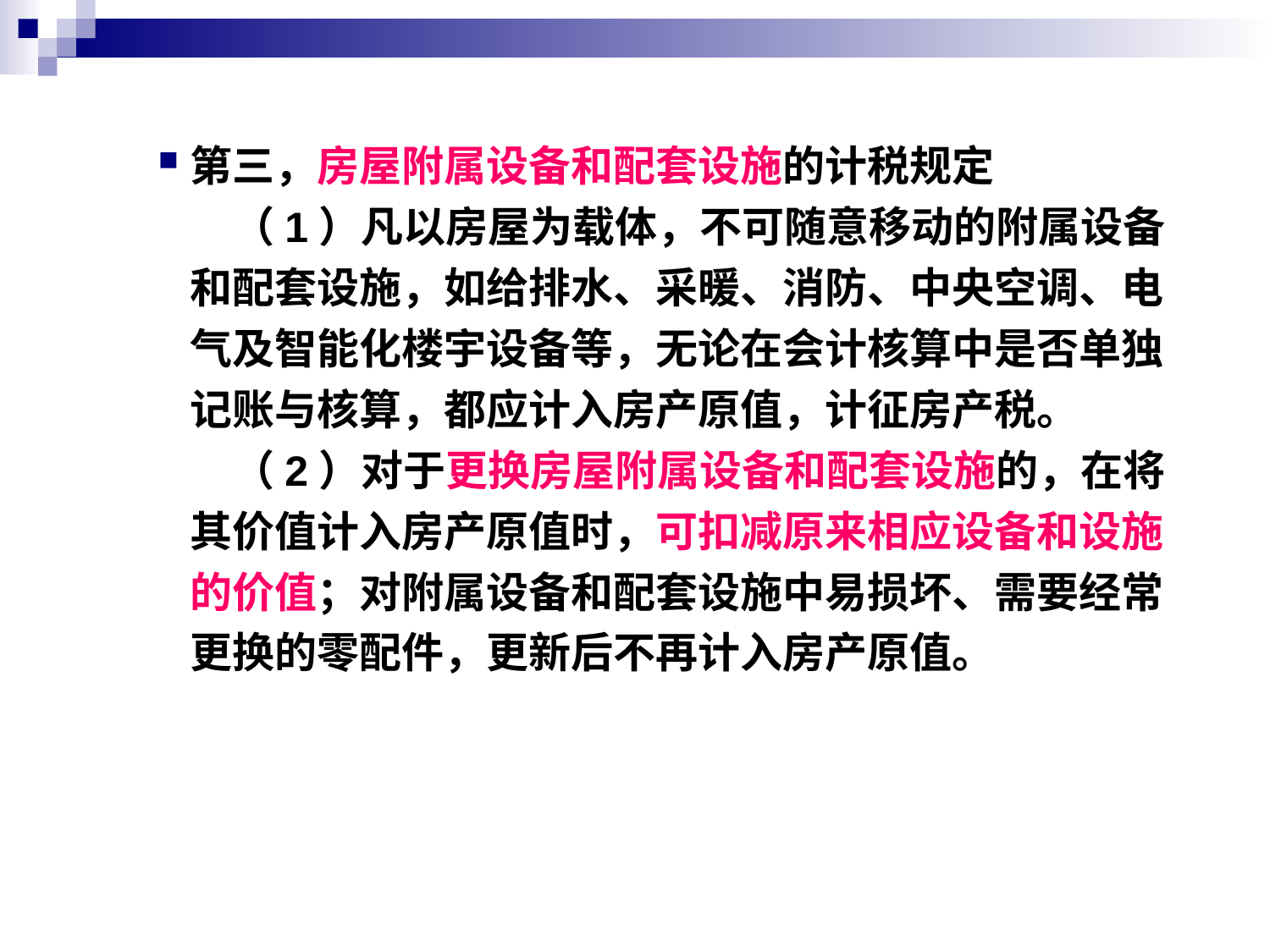

#
第三，房屋附属设备和配套设施的计税规定
　（1）凡以房屋为载体，不可随意移动的附属设备和配套设施，如给排水、采暖、消防、中央空调、电气及智能化楼宇设备等，无论在会计核算中是否单独记账与核算，都应计入房产原值，计征房产税。
　（2）对于更换房屋附属设备和配套设施的，在将其价值计入房产原值时，可扣减原来相应设备和设施的价值；对附属设备和配套设施中易损坏、需要经常更换的零配件，更新后不再计入房产原值。